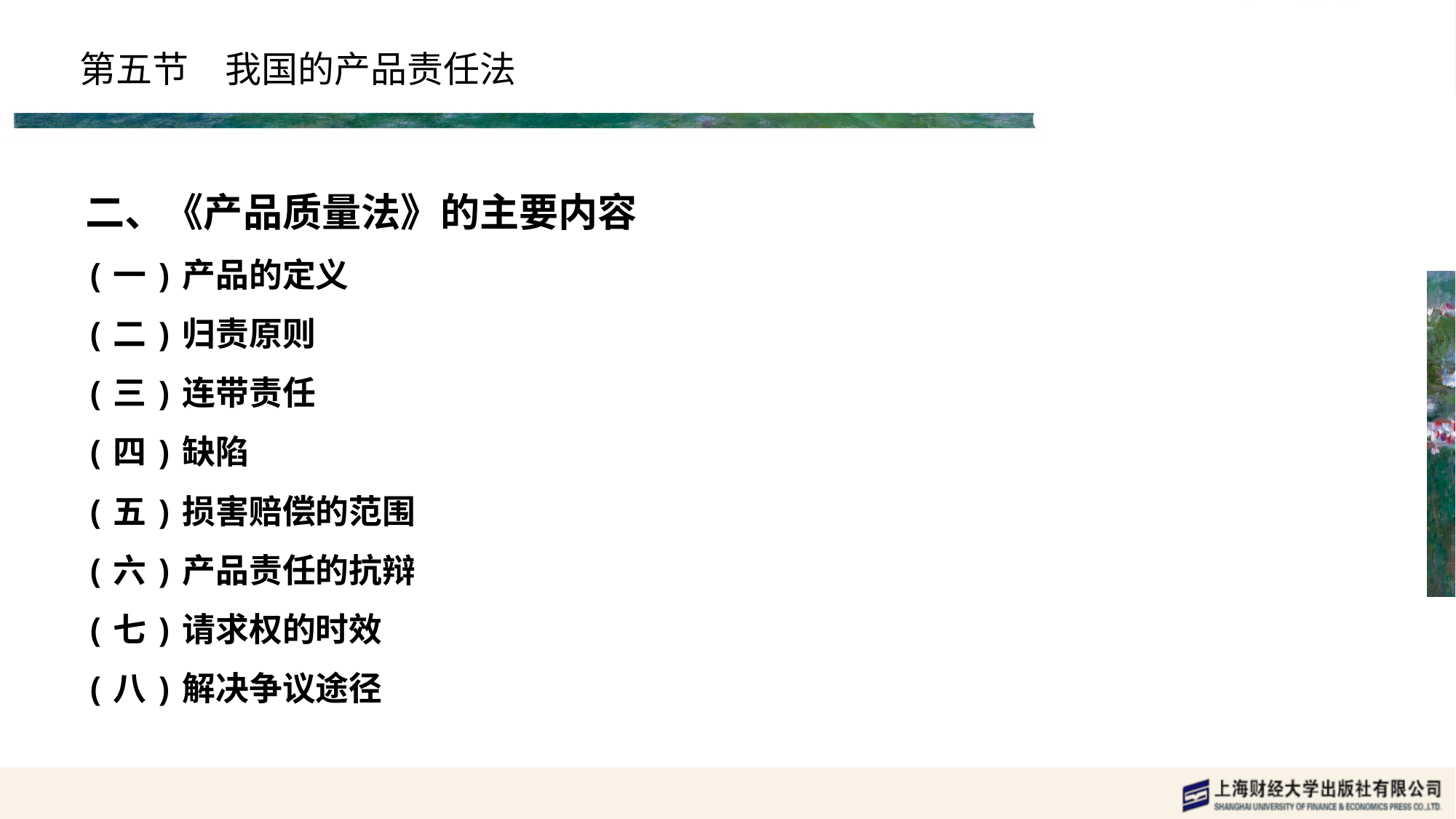

# 第五节　我国的产品责任法
二、《产品质量法》的主要内容
(一)产品的定义
(二)归责原则
(三)连带责任
(四)缺陷
(五)损害赔偿的范围
(六)产品责任的抗辩
(七)请求权的时效
(八)解决争议途径